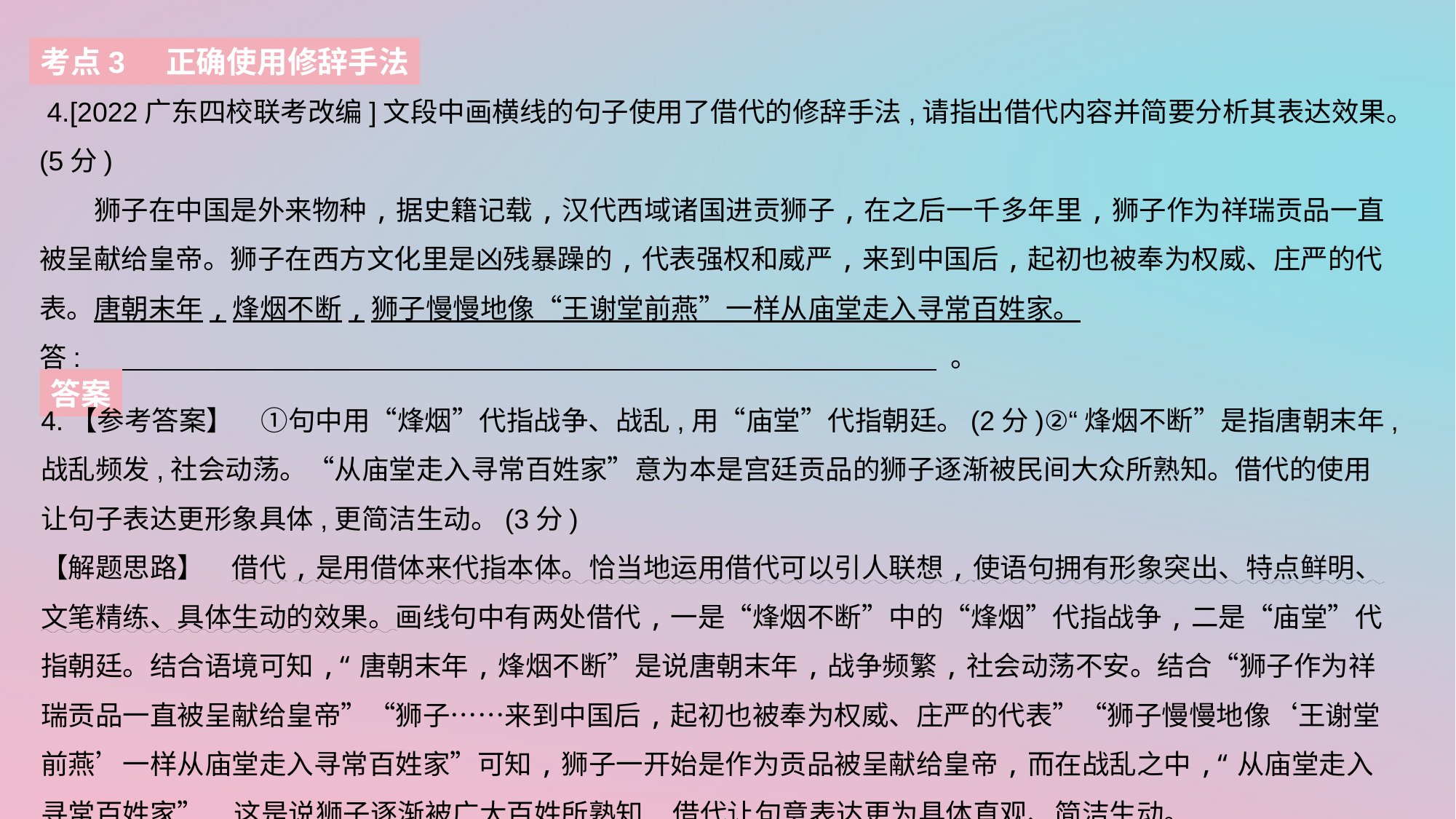

考点3    正确使用修辞手法
 4.[2022广东四校联考改编]文段中画横线的句子使用了借代的修辞手法,请指出借代内容并简要分析其表达效果。(5分)
　　狮子在中国是外来物种,据史籍记载,汉代西域诸国进贡狮子,在之后一千多年里,狮子作为祥瑞贡品一直被呈献给皇帝。狮子在西方文化里是凶残暴躁的,代表强权和威严,来到中国后,起初也被奉为权威、庄严的代表。唐朝末年,烽烟不断,狮子慢慢地像“王谢堂前燕”一样从庙堂走入寻常百姓家。
答:                                                                                                                 。
答案
4.【参考答案】　①句中用“烽烟”代指战争、战乱,用“庙堂”代指朝廷。(2分)②“烽烟不断”是指唐朝末年,战乱频发,社会动荡。“从庙堂走入寻常百姓家”意为本是宫廷贡品的狮子逐渐被民间大众所熟知。借代的使用让句子表达更形象具体,更简洁生动。(3分)
【解题思路】　借代,是用借体来代指本体。恰当地运用借代可以引人联想,使语句拥有形象突出、特点鲜明、文笔精练、具体生动的效果。画线句中有两处借代,一是“烽烟不断”中的“烽烟”代指战争,二是“庙堂”代指朝廷。结合语境可知,“唐朝末年,烽烟不断”是说唐朝末年,战争频繁,社会动荡不安。结合“狮子作为祥瑞贡品一直被呈献给皇帝”“狮子……来到中国后,起初也被奉为权威、庄严的代表”“狮子慢慢地像‘王谢堂前燕’一样从庙堂走入寻常百姓家”可知,狮子一开始是作为贡品被呈献给皇帝,而在战乱之中,“从庙堂走入寻常百姓家”,这是说狮子逐渐被广大百姓所熟知,借代让句意表达更为具体直观、简洁生动。